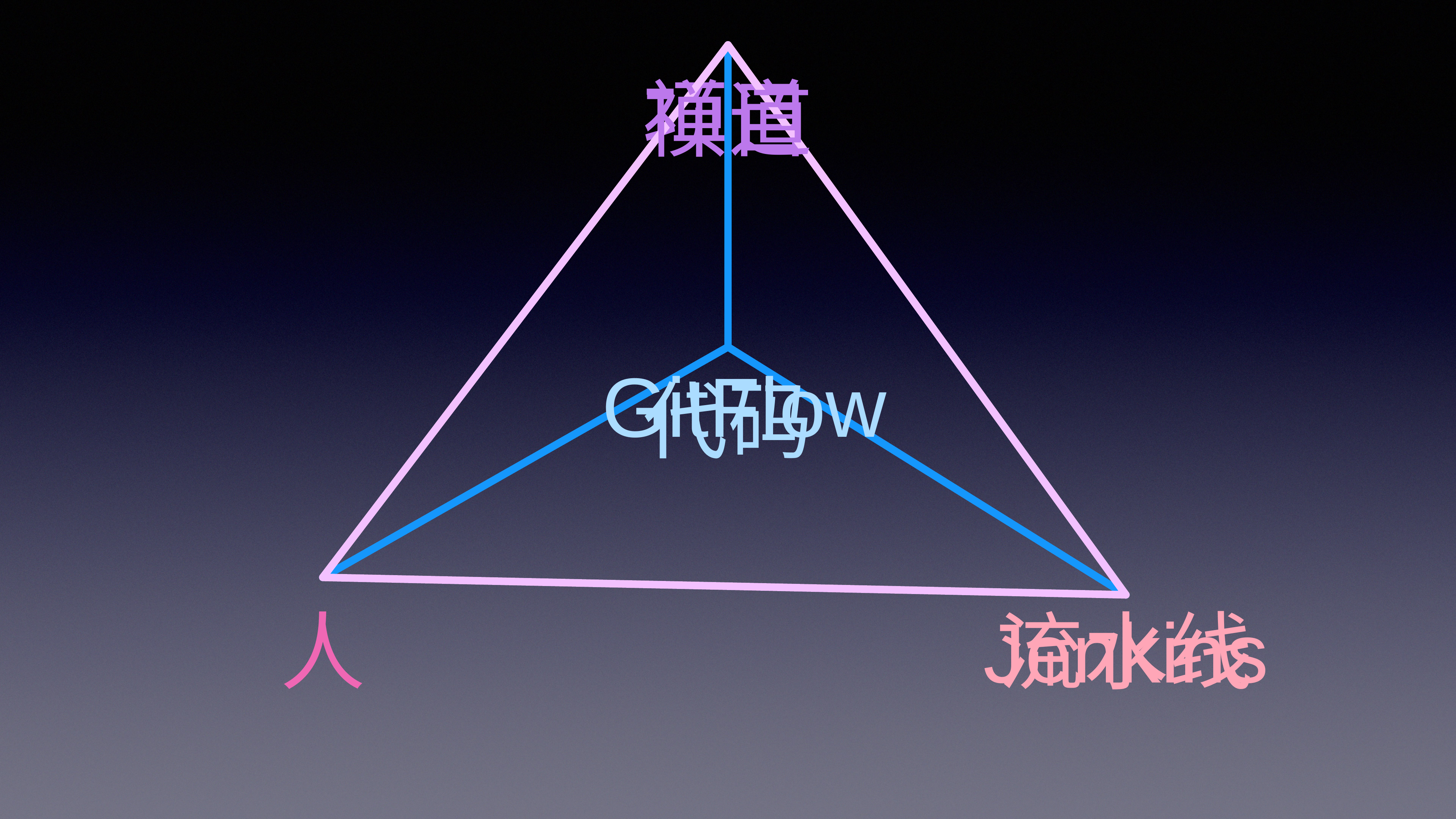

项目
禅道
代码
GitFlow
人
流水线
Jenkins